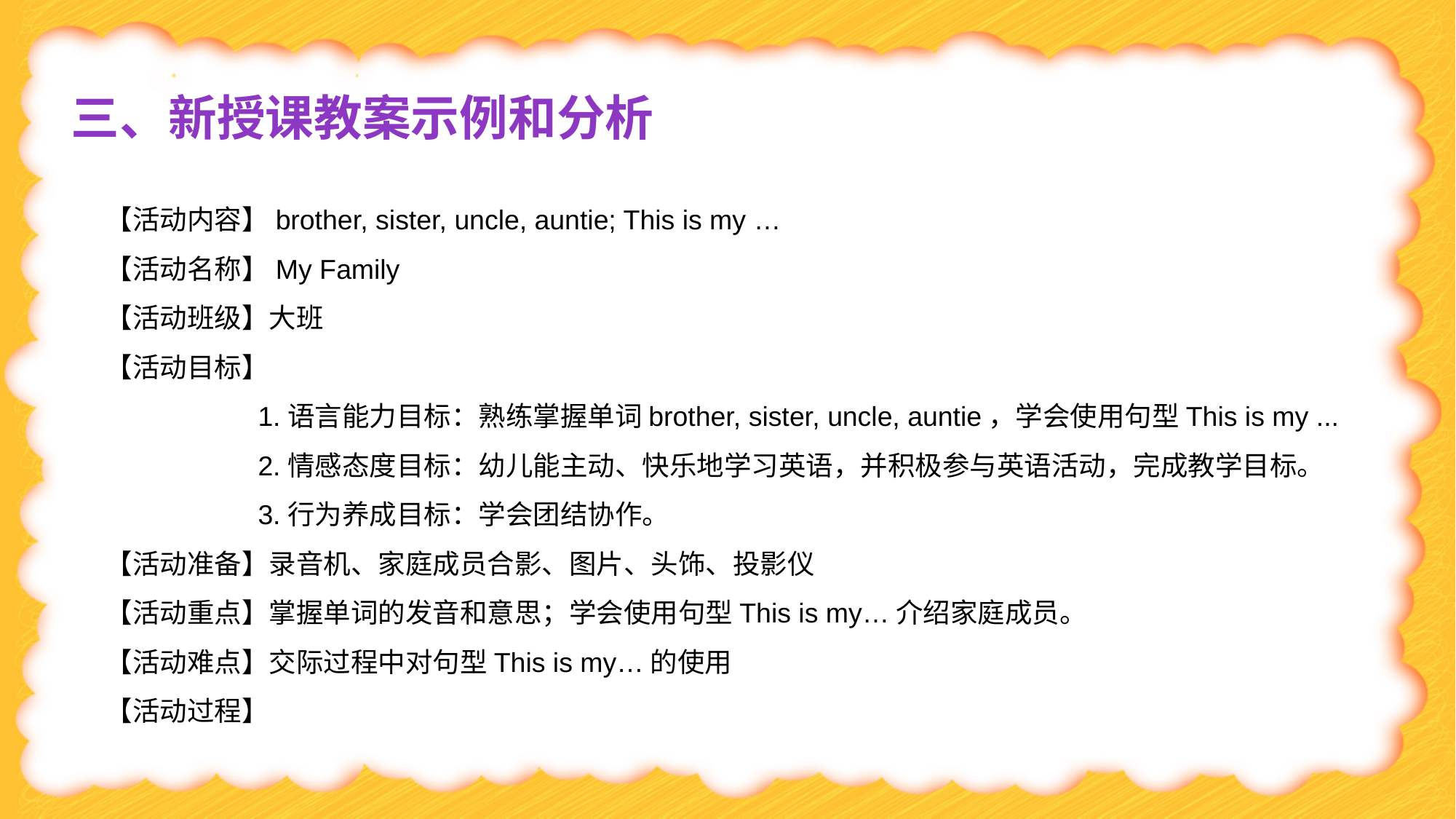

三、新授课教案示例和分析

【活动内容】brother, sister, uncle, auntie; This is my …
【活动名称】My Family
【活动班级】大班
【活动目标】
                    1.语言能力目标：熟练掌握单词brother, sister, uncle, auntie，学会使用句型This is my ...
                    2.情感态度目标：幼儿能主动、快乐地学习英语，并积极参与英语活动，完成教学目标。
                    3.行为养成目标：学会团结协作。
【活动准备】录音机、家庭成员合影、图片、头饰、投影仪
【活动重点】掌握单词的发音和意思；学会使用句型This is my…介绍家庭成员。
【活动难点】交际过程中对句型This is my…的使用
【活动过程】